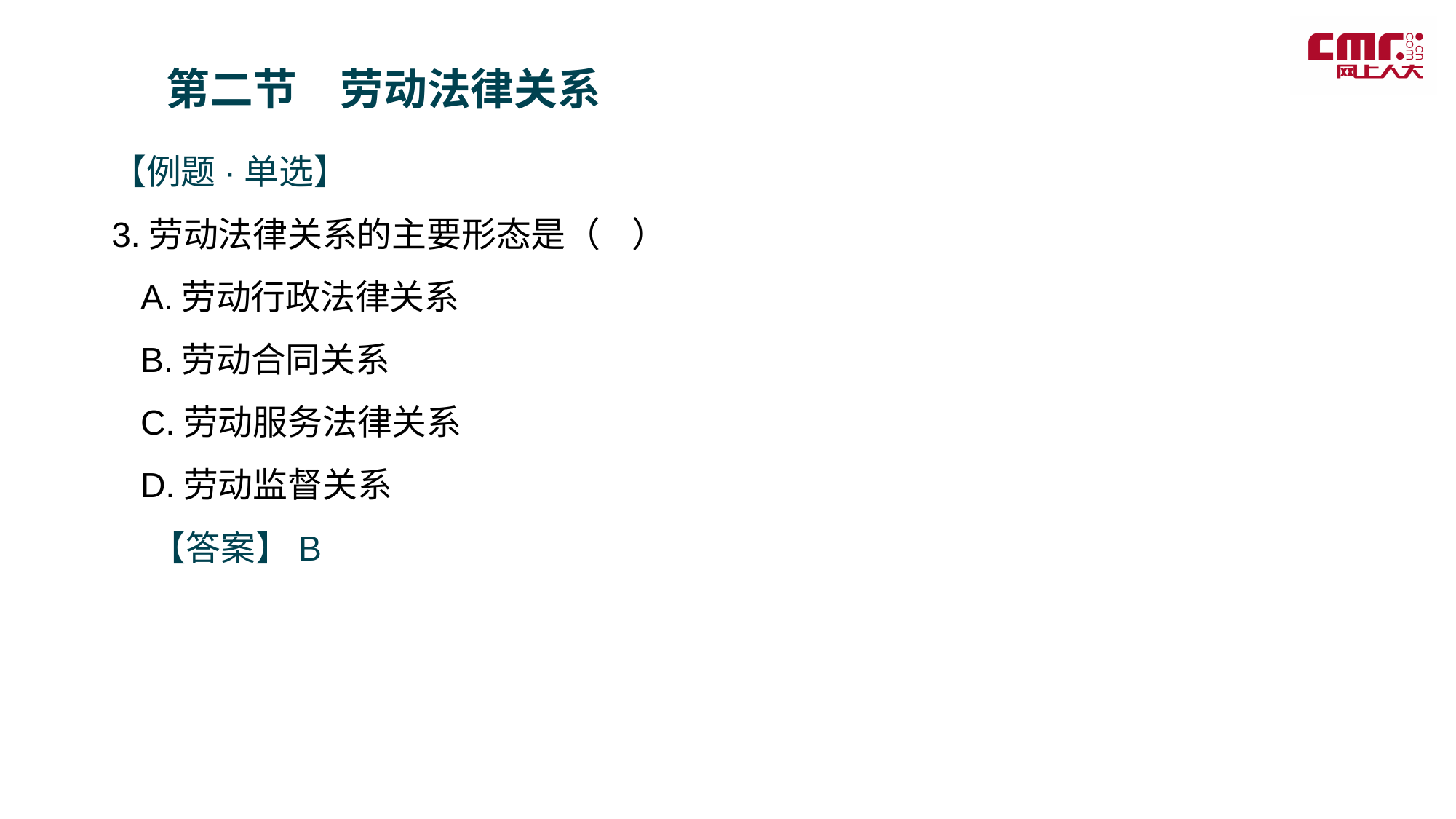

第二节　劳动法律关系
【例题·单选】
3.劳动法律关系的主要形态是（    ）
   A.劳动行政法律关系
   B.劳动合同关系
   C.劳动服务法律关系
   D.劳动监督关系
    【答案】B